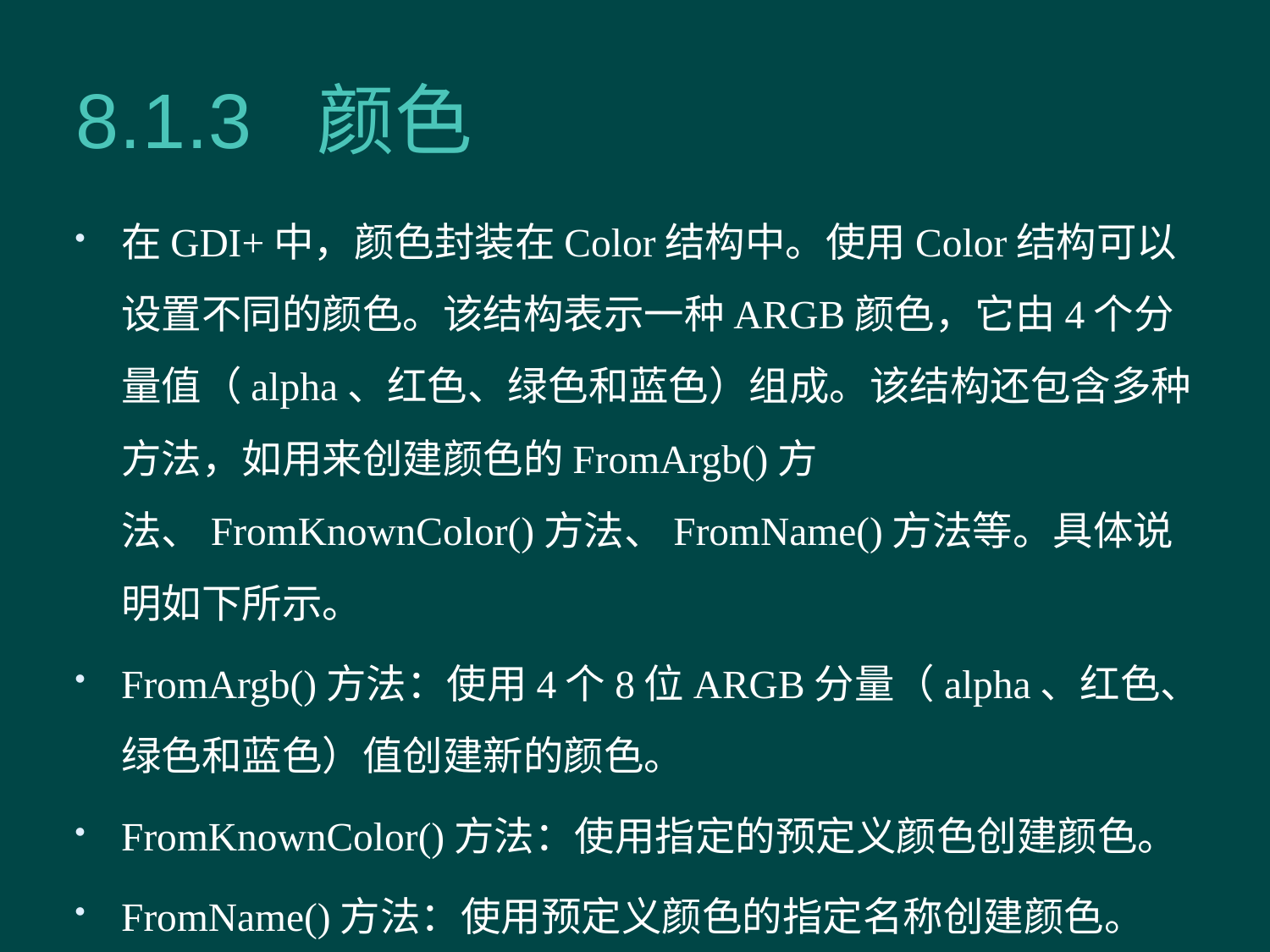

# 8.1.3  颜色
在GDI+中，颜色封装在Color结构中。使用Color结构可以设置不同的颜色。该结构表示一种ARGB颜色，它由4个分量值（alpha、红色、绿色和蓝色）组成。该结构还包含多种方法，如用来创建颜色的FromArgb()方法、FromKnownColor()方法、FromName()方法等。具体说明如下所示。
FromArgb()方法：使用4个8位ARGB分量（alpha、红色、绿色和蓝色）值创建新的颜色。
FromKnownColor()方法：使用指定的预定义颜色创建颜色。
FromName()方法：使用预定义颜色的指定名称创建颜色。